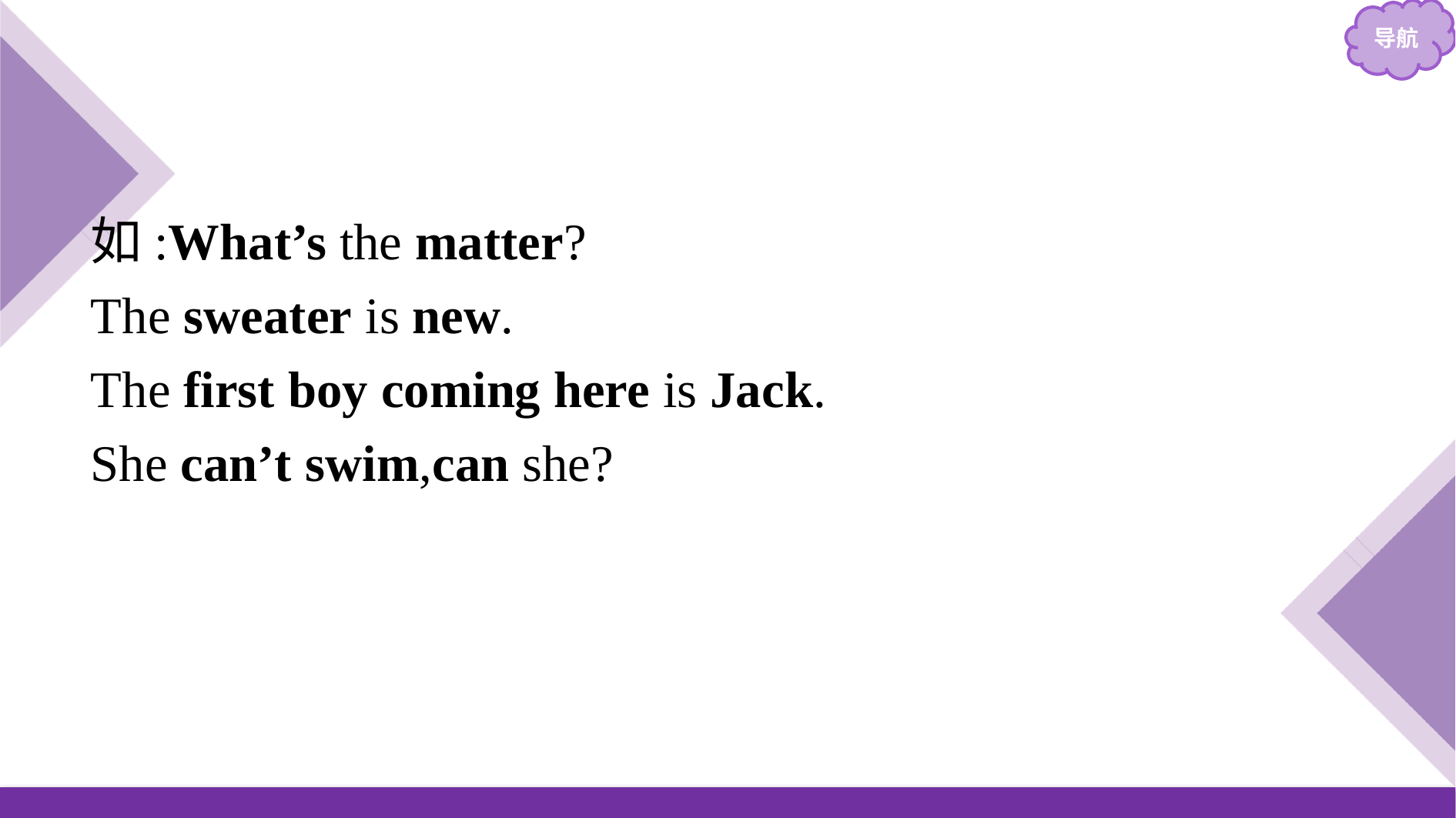

如:What’s the matter?
The sweater is new.
The first boy coming here is Jack.
She can’t swim,can she?